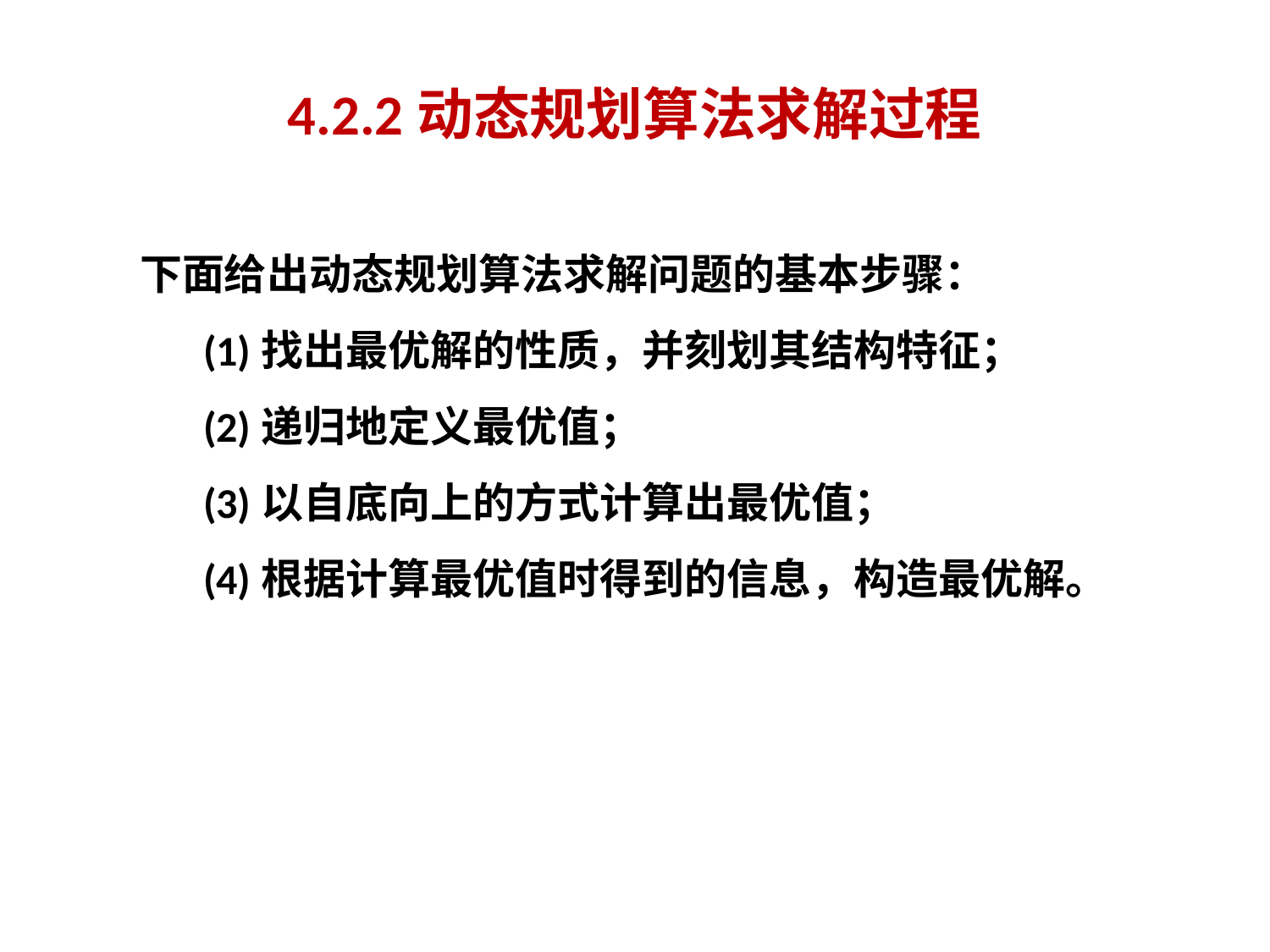

4.2.2动态规划算法求解过程

下面给出动态规划算法求解问题的基本步骤：
(1)找出最优解的性质，并刻划其结构特征；
(2)递归地定义最优值；
(3)以自底向上的方式计算出最优值；
(4)根据计算最优值时得到的信息，构造最优解。